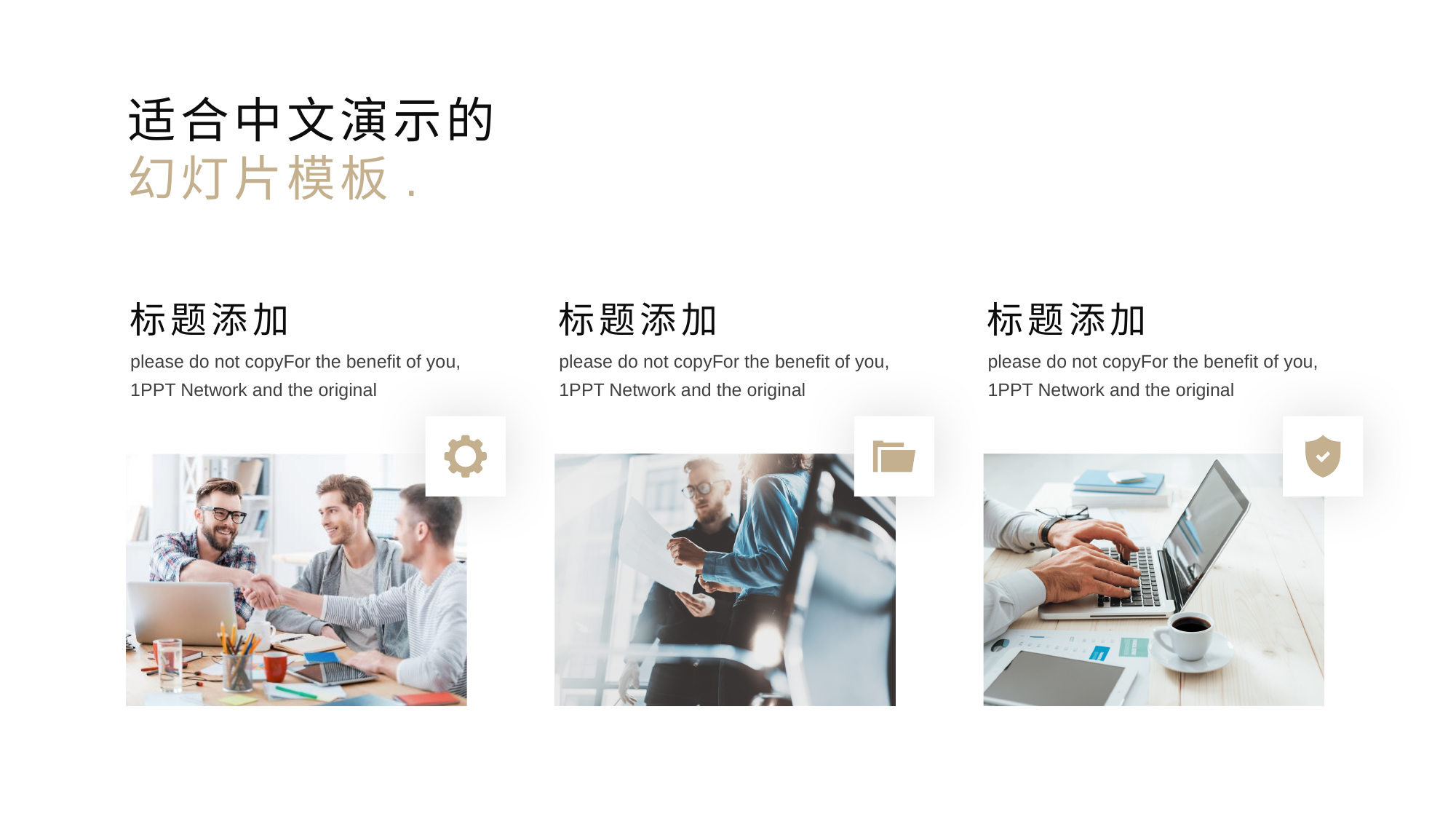

适合中文演示的
幻灯片模板.
标题添加
please do not copyFor the benefit of you, 1PPT Network and the original
标题添加
please do not copyFor the benefit of you, 1PPT Network and the original
标题添加
please do not copyFor the benefit of you, 1PPT Network and the original